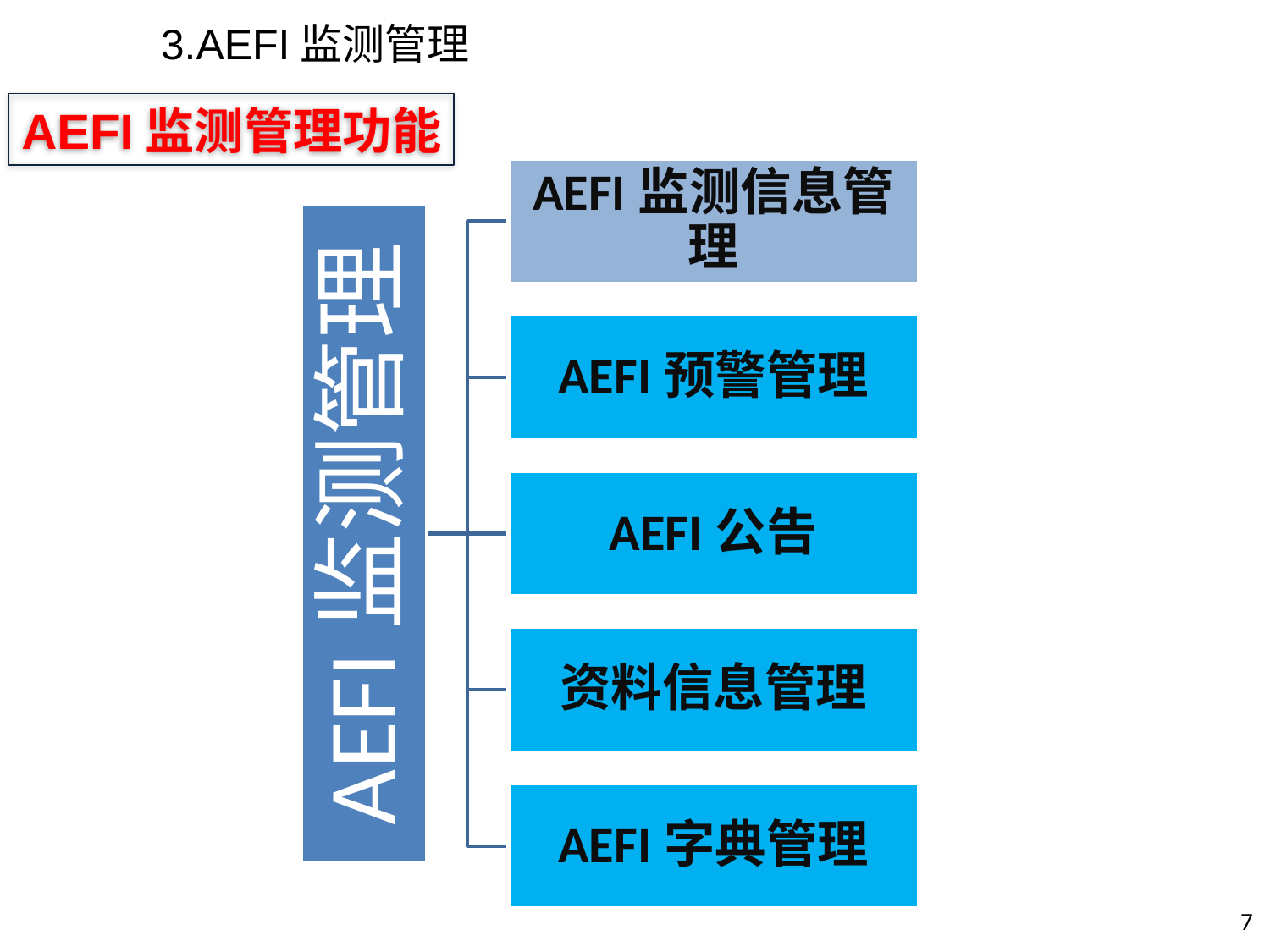

# 3.AEFI监测管理
AEFI监测管理功能

AEFI监测管理
AEFI监测信息管理
AEFI预警管理
AEFI公告
资料信息管理
AEFI字典管理